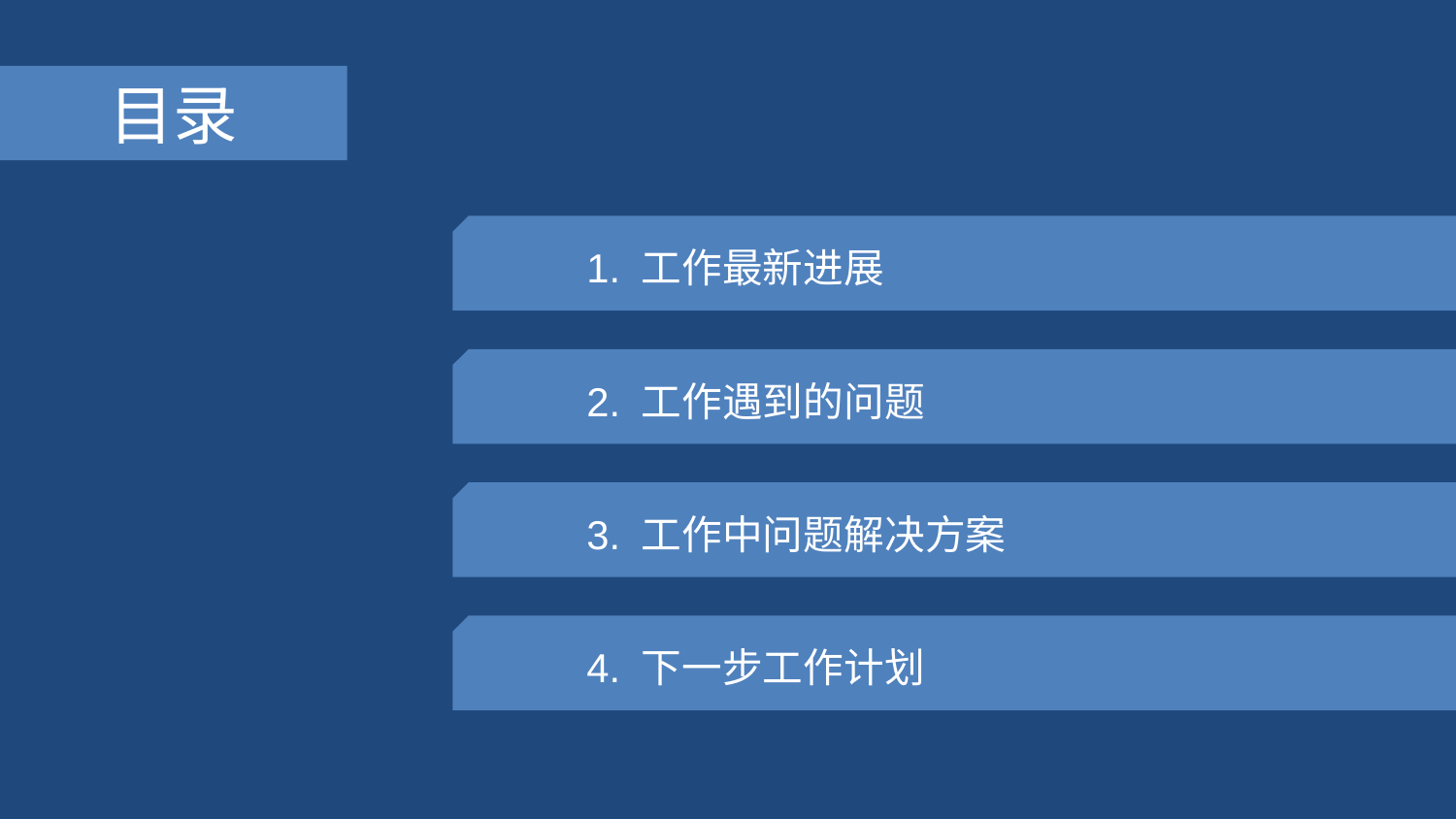

目录
          1. 工作最新进展
          2. 工作遇到的问题
          3. 工作中问题解决方案
          4. 下一步工作计划